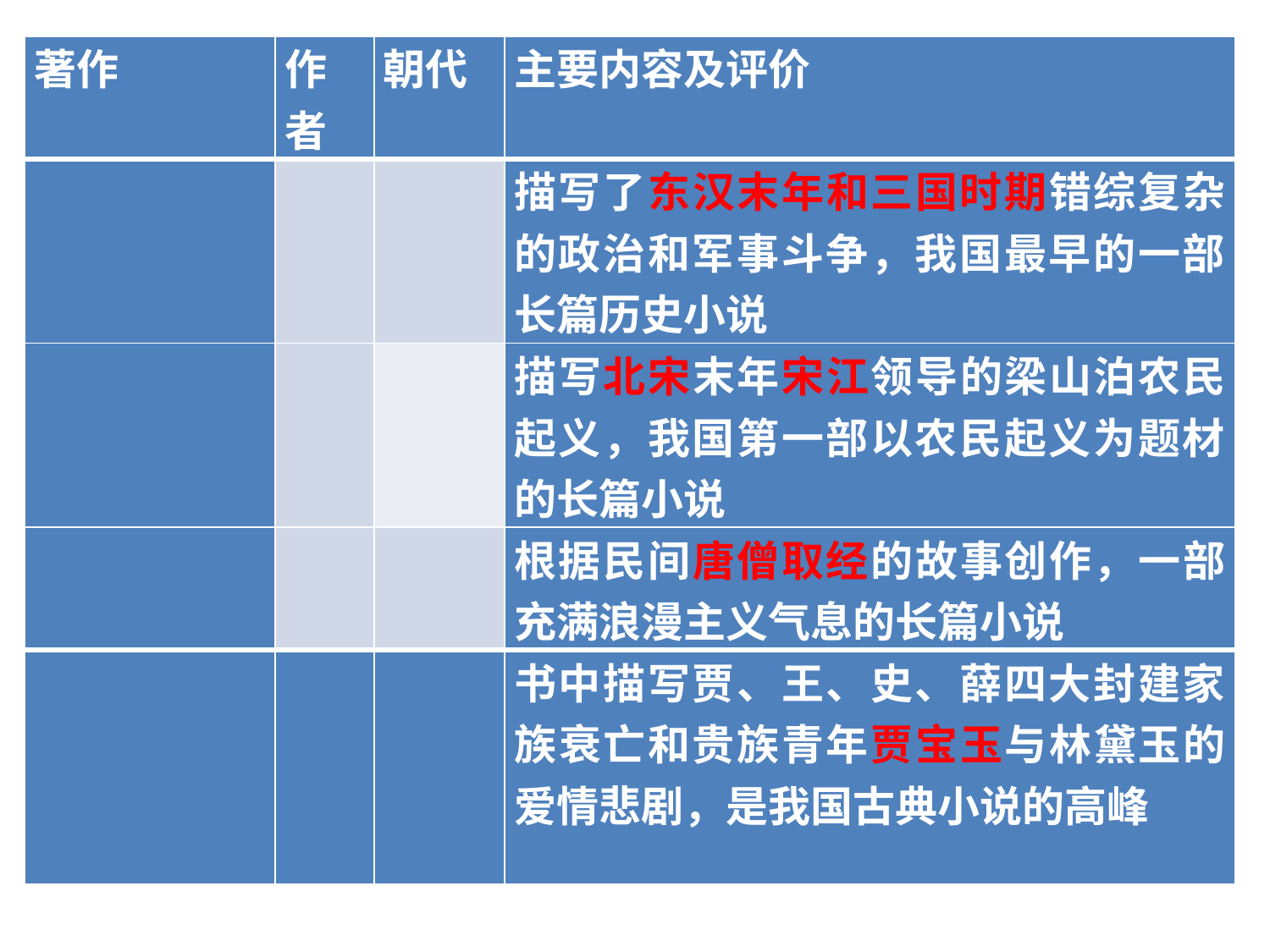

#
| 著作 | 作者 | 朝代 | 主要内容及评价 |
| --- | --- | --- | --- |
|  |  |  | 描写了东汉末年和三国时期错综复杂的政治和军事斗争，我国最早的一部长篇历史小说 |
|  |  |  | 描写北宋末年宋江领导的梁山泊农民起义，我国第一部以农民起义为题材的长篇小说 |
|  |  |  | 根据民间唐僧取经的故事创作，一部充满浪漫主义气息的长篇小说 |
|  |  |  | 书中描写贾、王、史、薛四大封建家族衰亡和贵族青年贾宝玉与林黛玉的爱情悲剧，是我国古典小说的高峰 |